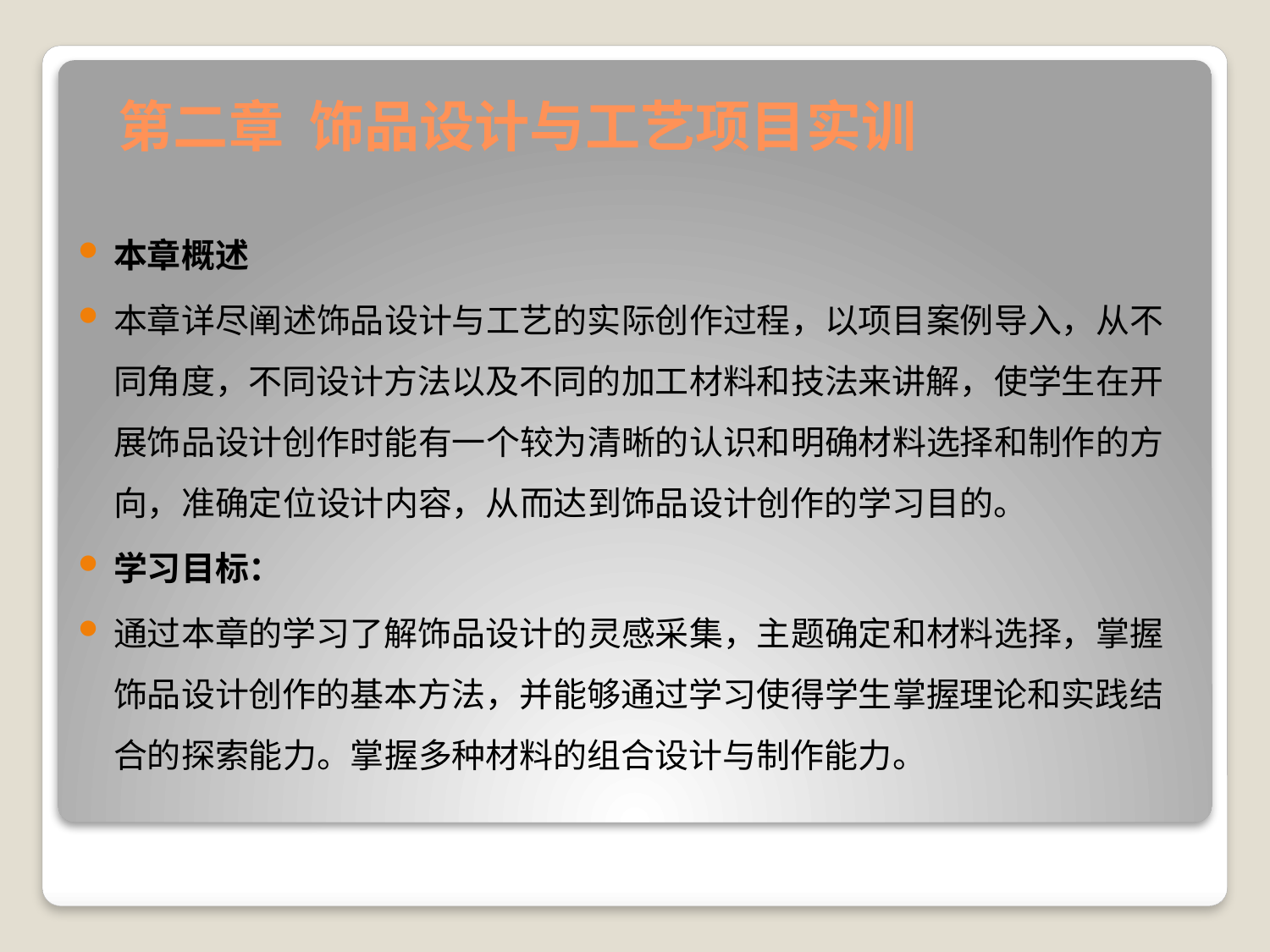

# 第二章  饰品设计与工艺项目实训
本章概述
本章详尽阐述饰品设计与工艺的实际创作过程，以项目案例导入，从不同角度，不同设计方法以及不同的加工材料和技法来讲解，使学生在开展饰品设计创作时能有一个较为清晰的认识和明确材料选择和制作的方向，准确定位设计内容，从而达到饰品设计创作的学习目的。
学习目标：
通过本章的学习了解饰品设计的灵感采集，主题确定和材料选择，掌握饰品设计创作的基本方法，并能够通过学习使得学生掌握理论和实践结合的探索能力。掌握多种材料的组合设计与制作能力。